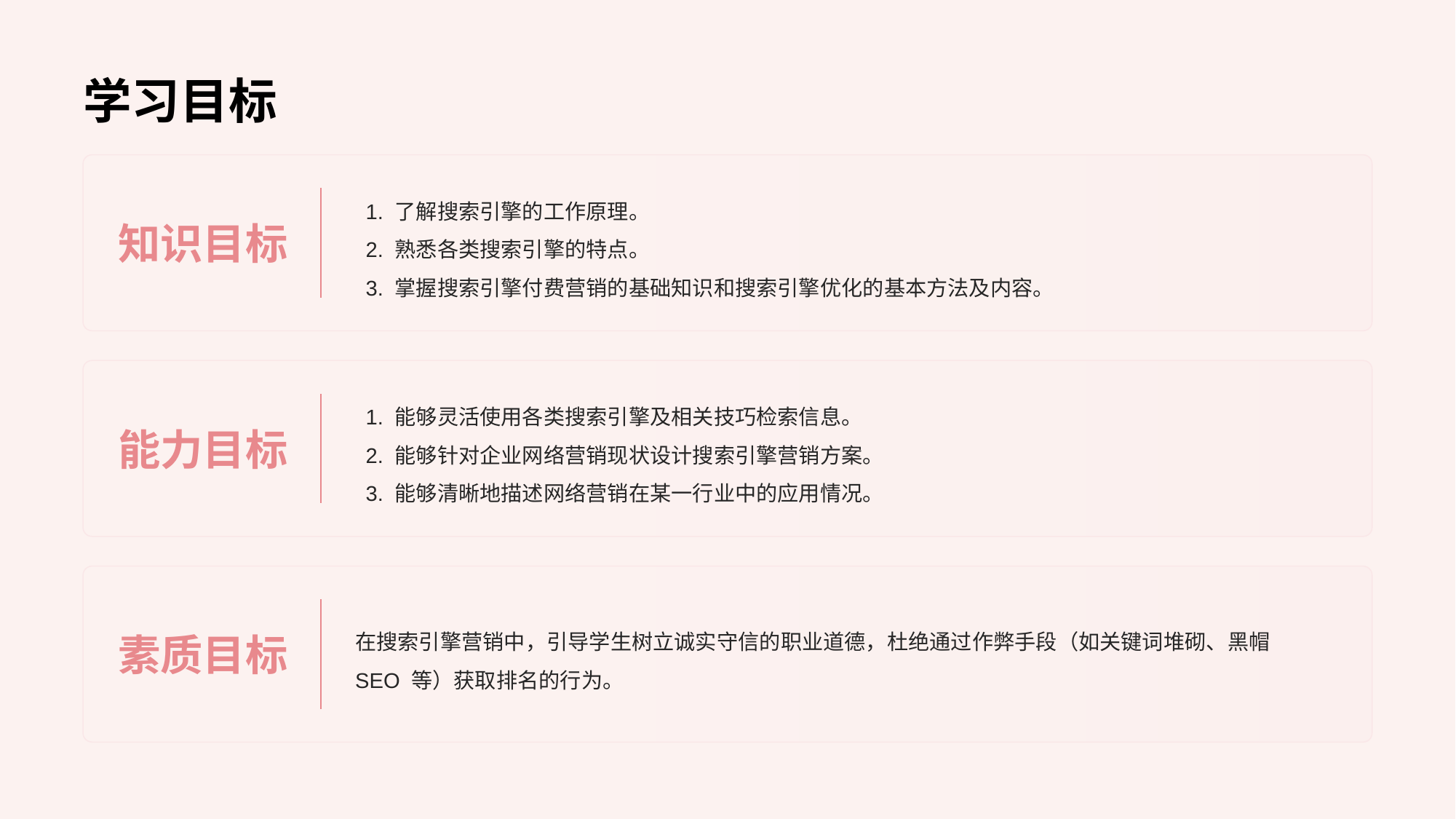

# 学习目标

知识目标
1. 了解搜索引擎的工作原理。
2. 熟悉各类搜索引擎的特点。
3. 掌握搜索引擎付费营销的基础知识和搜索引擎优化的基本方法及内容。

能力目标
1. 能够灵活使用各类搜索引擎及相关技巧检索信息。
2. 能够针对企业网络营销现状设计搜索引擎营销方案。
3. 能够清晰地描述网络营销在某一行业中的应用情况。
素质目标
在搜索引擎营销中，引导学生树立诚实守信的职业道德，杜绝通过作弊手段（如关键词堆砌、黑帽 SEO 等）获取排名的行为。